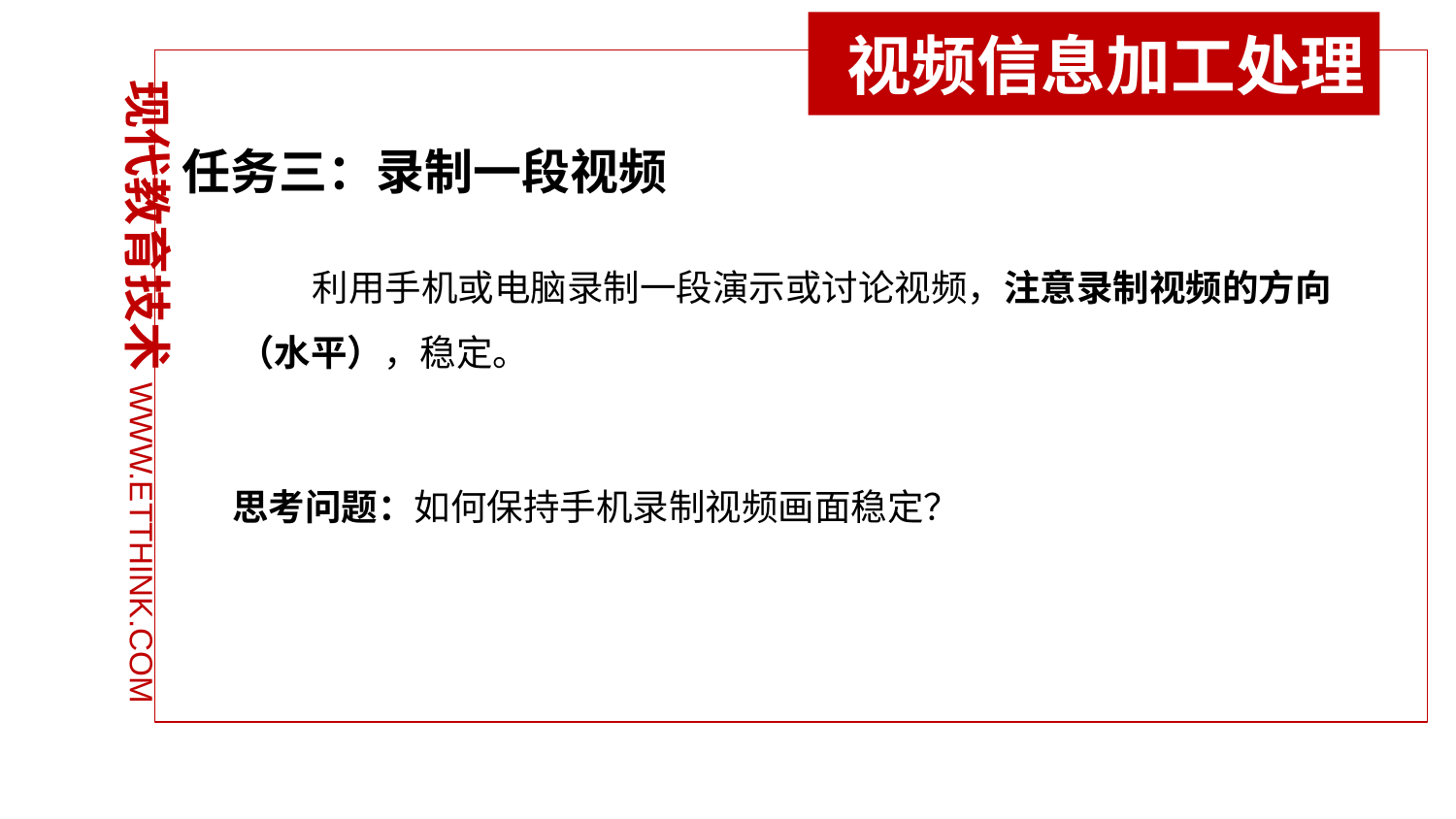

视频信息加工处理
任务三：录制一段视频
        利用手机或电脑录制一段演示或讨论视频，注意录制视频的方向（水平），稳定。
思考问题：如何保持手机录制视频画面稳定？